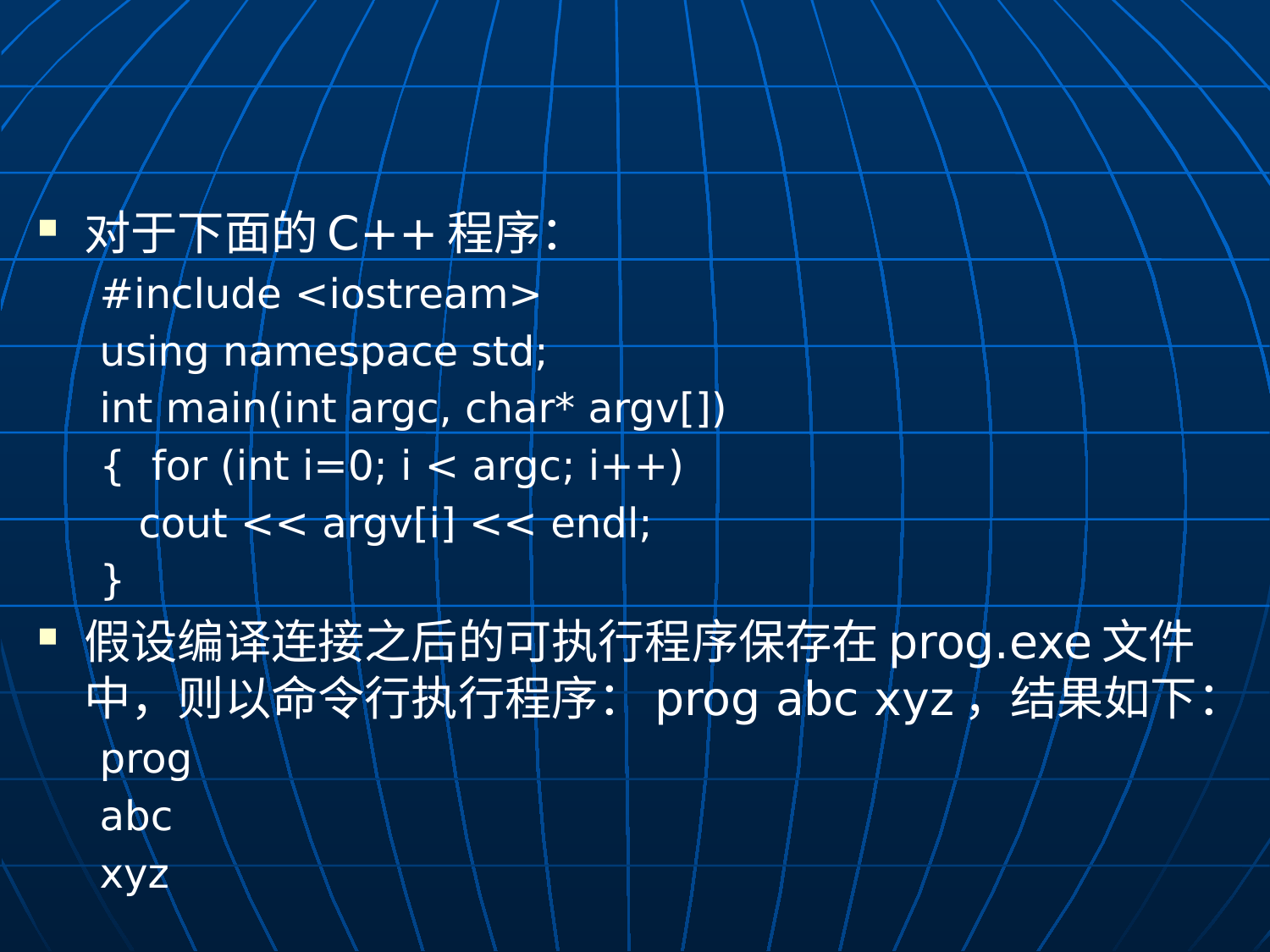

#
对于下面的C++程序：
#include <iostream>
using namespace std;
int main(int argc, char* argv[])
{  for (int i=0; i < argc; i++)
	   cout << argv[i] << endl;
}
假设编译连接之后的可执行程序保存在prog.exe文件中，则以命令行执行程序：prog abc xyz，结果如下：
prog
abc
xyz